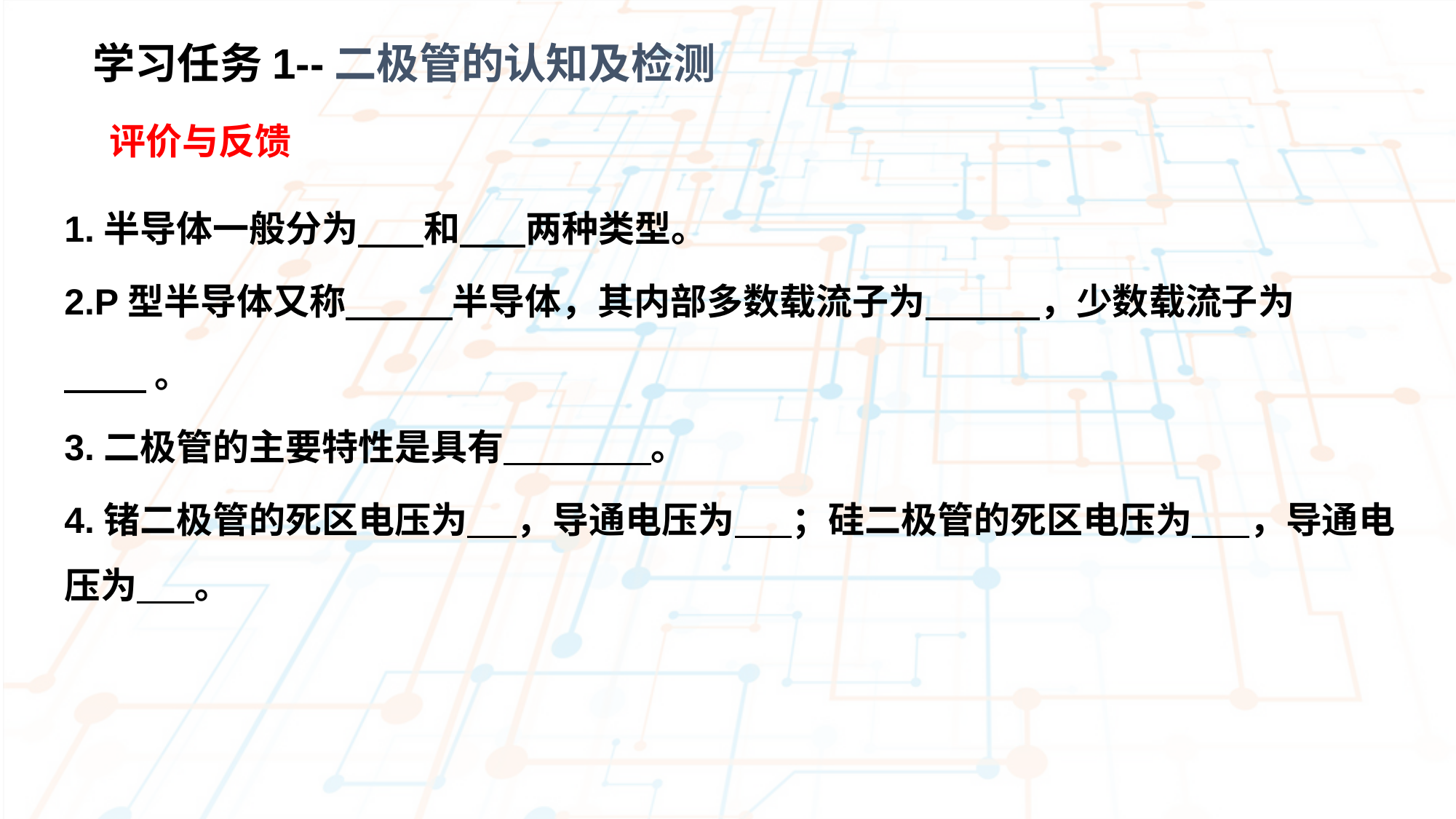

学习任务1--二极管的认知及检测
 评价与反馈

1.半导体一般分为        和        两种类型。
2.P型半导体又称             半导体，其内部多数载流子为              ，少数载流子为
          。
3.二极管的主要特性是具有                  。
4.锗二极管的死区电压为      ，导通电压为       ；硅二极管的死区电压为       ，导通电压为       。